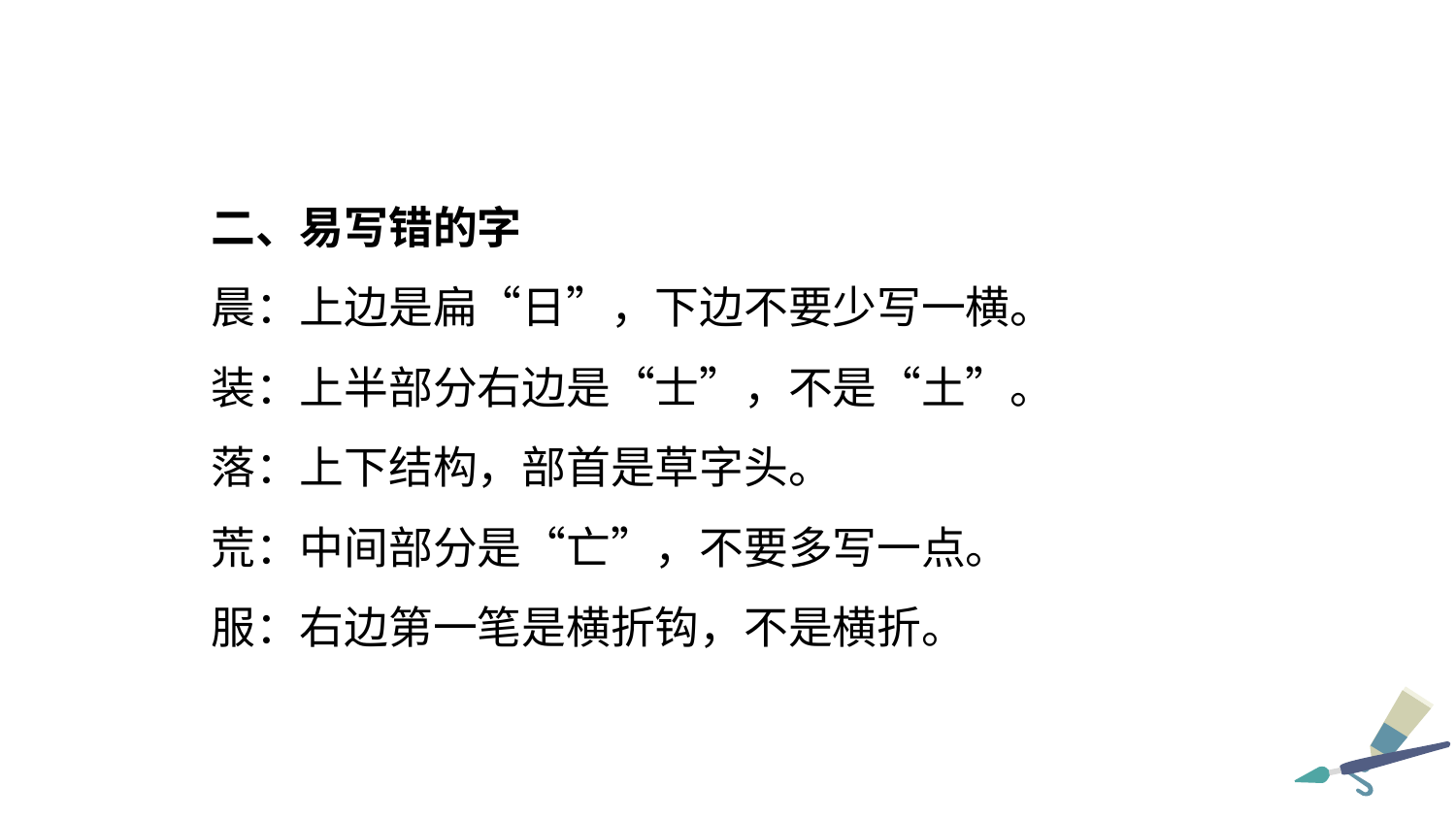

二、易写错的字
晨：上边是扁“日”，下边不要少写一横。
装：上半部分右边是“士”，不是“土”。
落：上下结构，部首是草字头。
荒：中间部分是“亡”，不要多写一点。
服：右边第一笔是横折钩，不是横折。